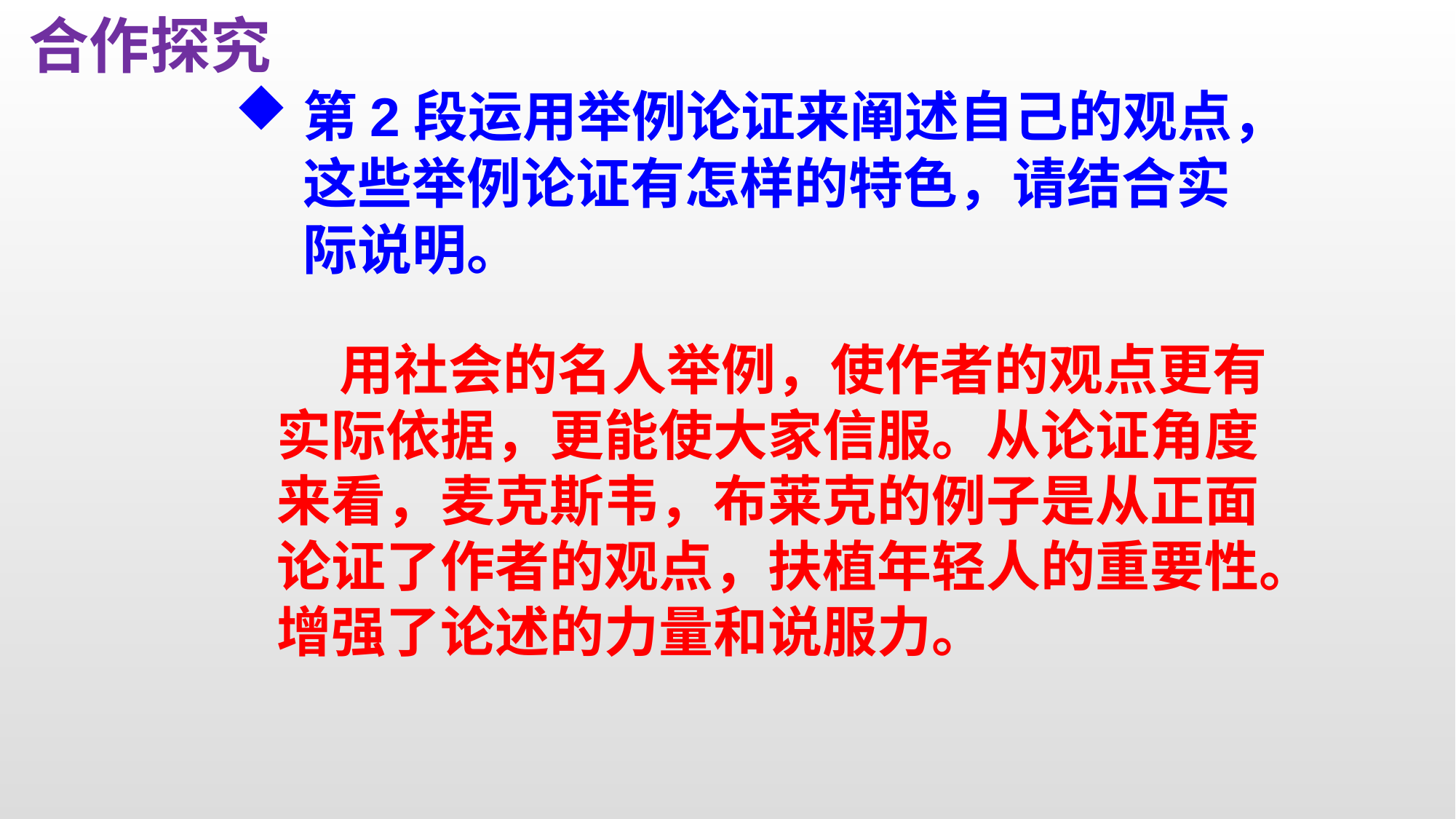

合作探究
第2段运用举例论证来阐述自己的观点，这些举例论证有怎样的特色，请结合实际说明。
    用社会的名人举例，使作者的观点更有实际依据，更能使大家信服。从论证角度来看，麦克斯韦，布莱克的例子是从正面论证了作者的观点，扶植年轻人的重要性。增强了论述的力量和说服力。